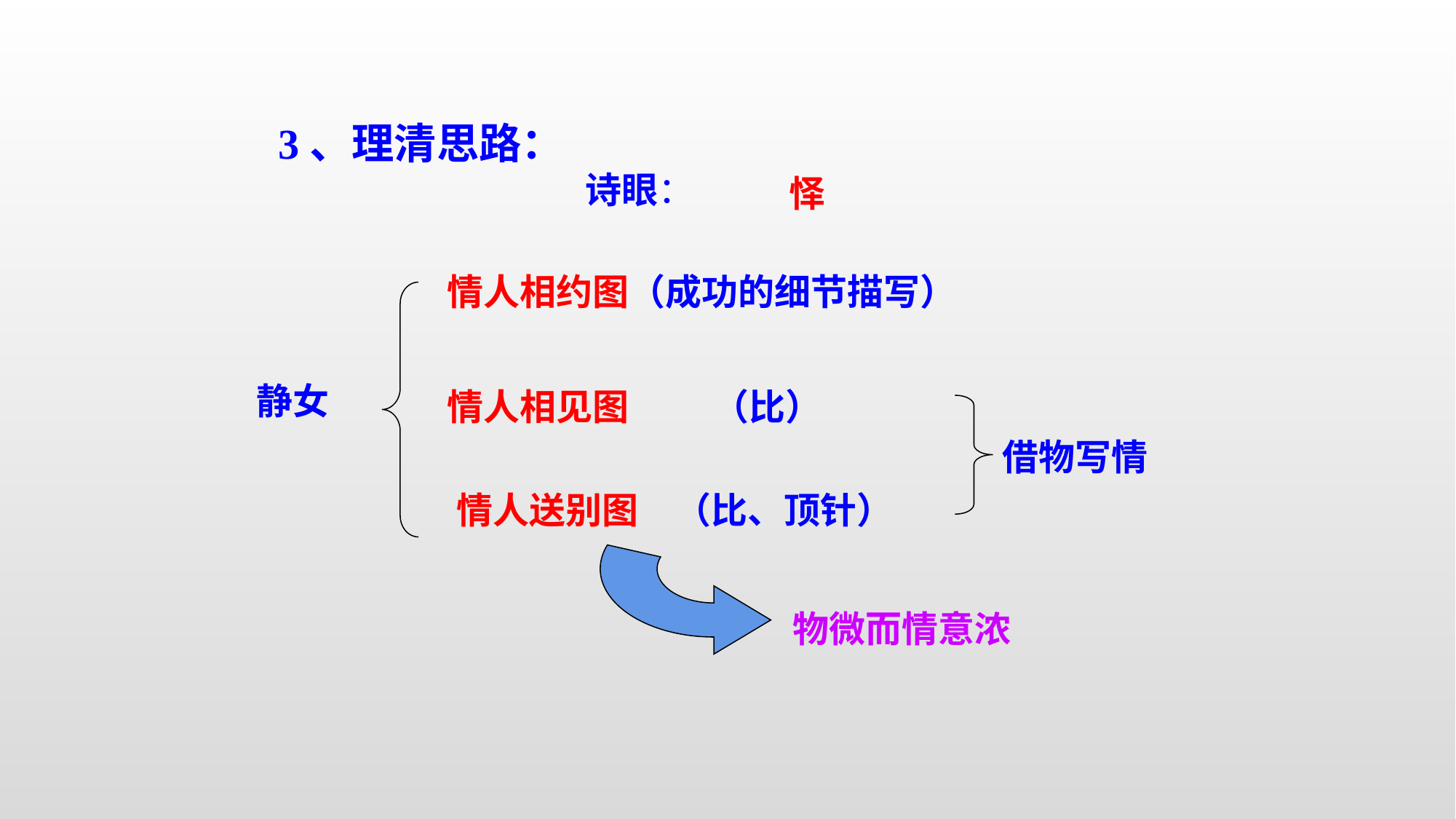

3、理清思路：
诗眼：
怿
情人相约图（成功的细节描写）

静女
情人相见图
（比）

借物写情

情人送别图
（比、顶针）

物微而情意浓